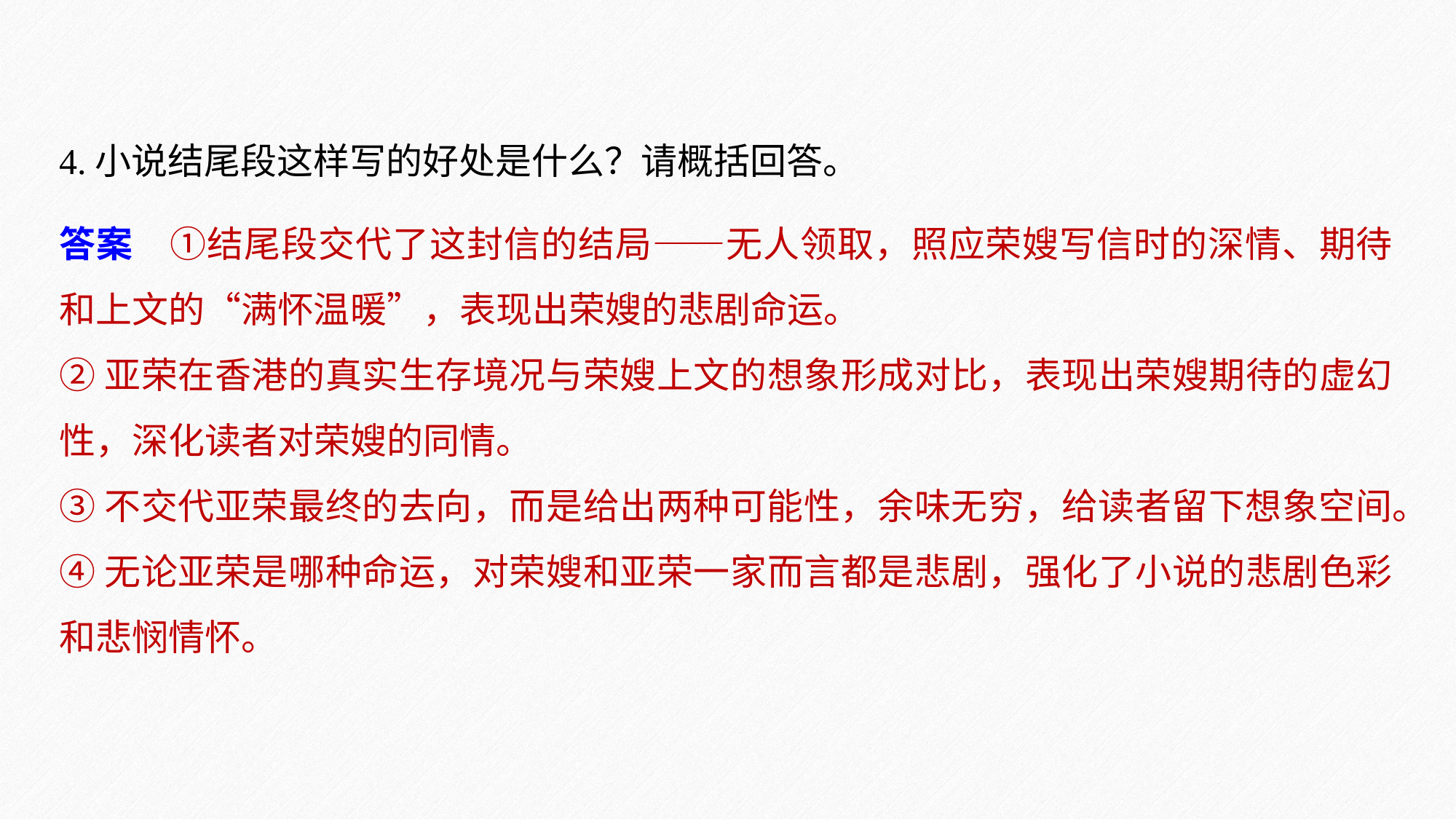

4.小说结尾段这样写的好处是什么？请概括回答。
答案　①结尾段交代了这封信的结局——无人领取，照应荣嫂写信时的深情、期待和上文的“满怀温暖”，表现出荣嫂的悲剧命运。
②亚荣在香港的真实生存境况与荣嫂上文的想象形成对比，表现出荣嫂期待的虚幻性，深化读者对荣嫂的同情。
③不交代亚荣最终的去向，而是给出两种可能性，余味无穷，给读者留下想象空间。
④无论亚荣是哪种命运，对荣嫂和亚荣一家而言都是悲剧，强化了小说的悲剧色彩和悲悯情怀。